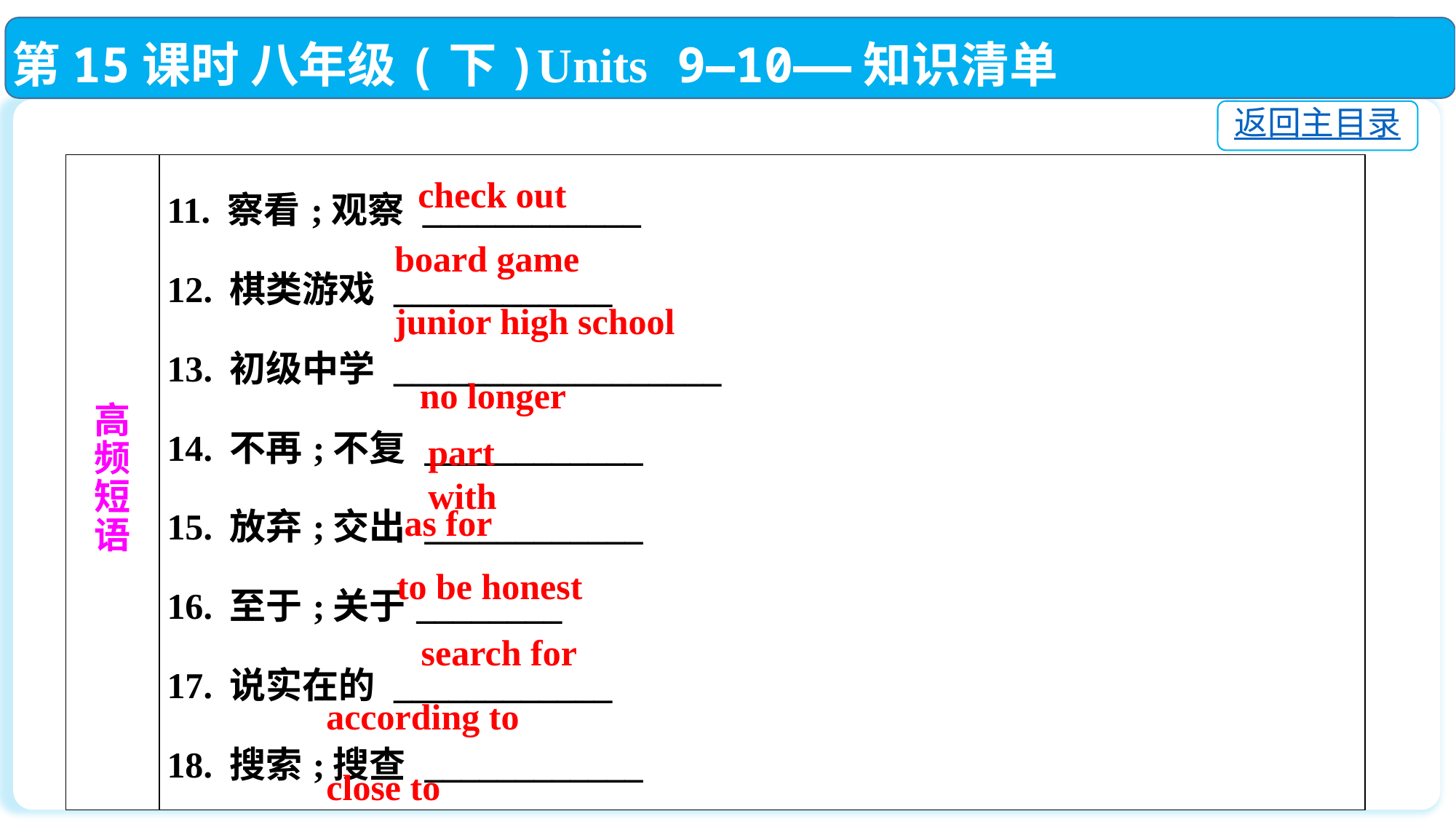

第15课时 八年级(下)Units 9—10——知识清单

返回主目录
| 高 频 短 语 | 11. 察看;观察 \_\_\_\_\_\_\_\_\_\_\_\_　　　　　　　 12. 棋类游戏 \_\_\_\_\_\_\_\_\_\_\_\_　　　　　　　 13. 初级中学 \_\_\_\_\_\_\_\_\_\_\_\_\_\_\_\_\_\_　　　　　　 14. 不再;不复 \_\_\_\_\_\_\_\_\_\_\_\_　　　　　　　 15. 放弃;交出 \_\_\_\_\_\_\_\_\_\_\_\_　 16. 至于;关于\_\_\_\_\_\_\_\_　　　　　　　 17. 说实在的 \_\_\_\_\_\_\_\_\_\_\_\_　　　　　　　 18. 搜索;搜查 \_\_\_\_\_\_\_\_\_\_\_\_　　　　　　　 19. 依照 \_\_\_\_\_\_\_\_\_\_\_\_\_　　　　　　　 20. 几乎\_\_\_\_\_\_\_\_\_ |
| --- | --- |
check out
board game
junior high school
no longer
part with
  as for
to be honest
search for
according to
close to